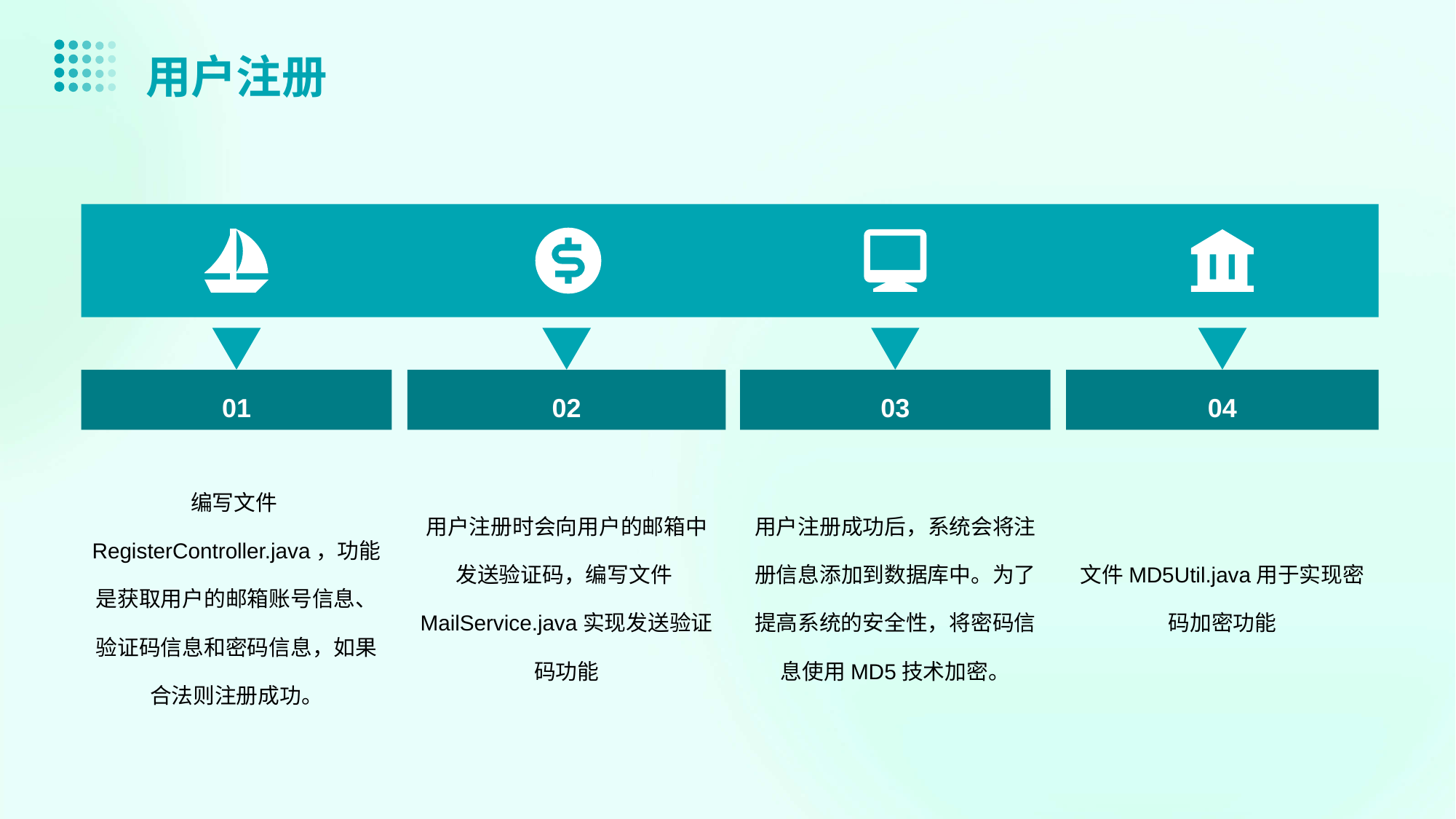

用户注册

01

02

03

04
编写文件RegisterController.java，功能是获取用户的邮箱账号信息、验证码信息和密码信息，如果合法则注册成功。
用户注册时会向用户的邮箱中发送验证码，编写文件MailService.java实现发送验证码功能
用户注册成功后，系统会将注册信息添加到数据库中。为了提高系统的安全性，将密码信息使用MD5技术加密。
文件MD5Util.java用于实现密码加密功能